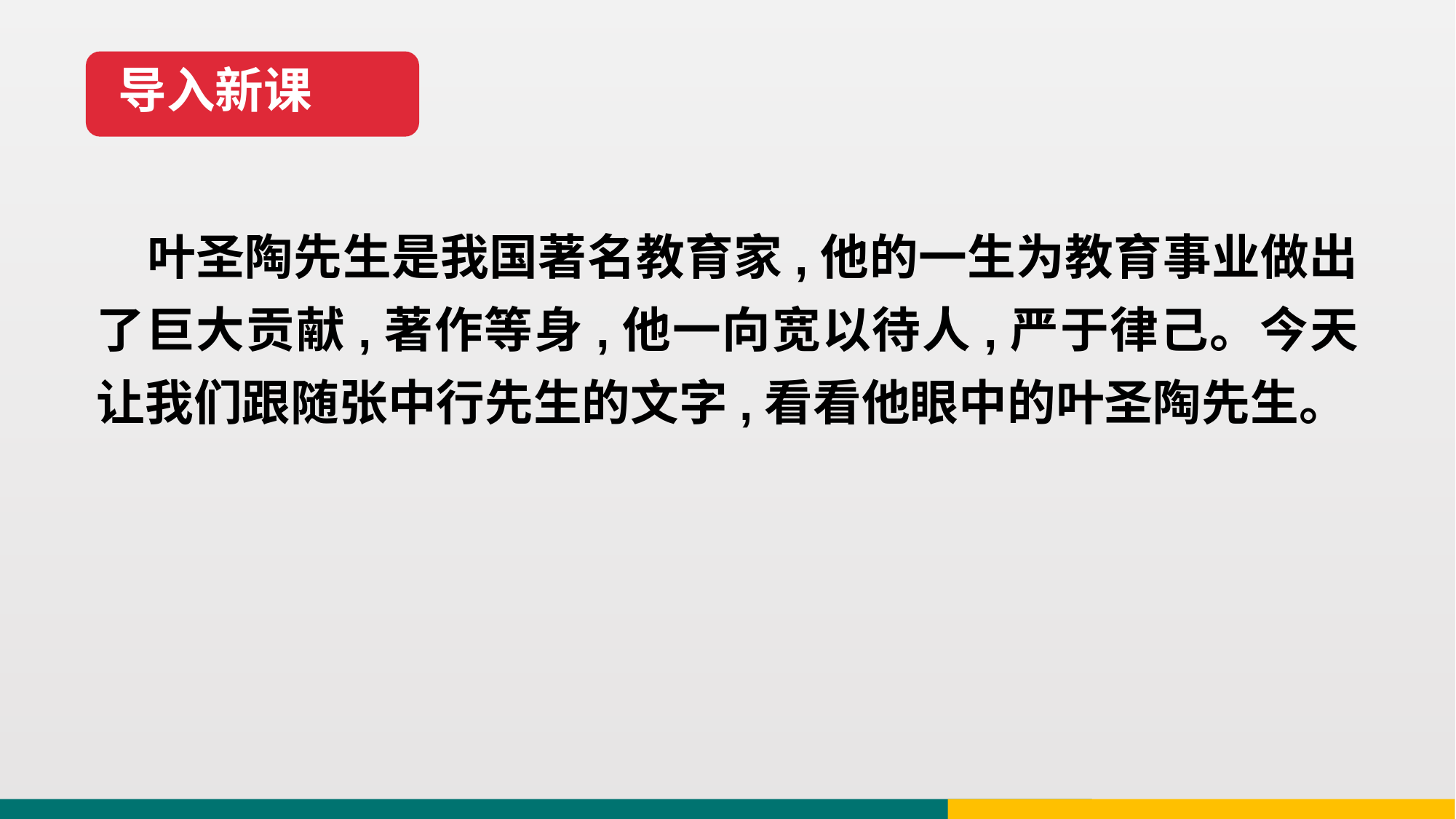

导入新课
    叶圣陶先生是我国著名教育家,他的一生为教育事业做出了巨大贡献,著作等身,他一向宽以待人,严于律己。今天让我们跟随张中行先生的文字,看看他眼中的叶圣陶先生。